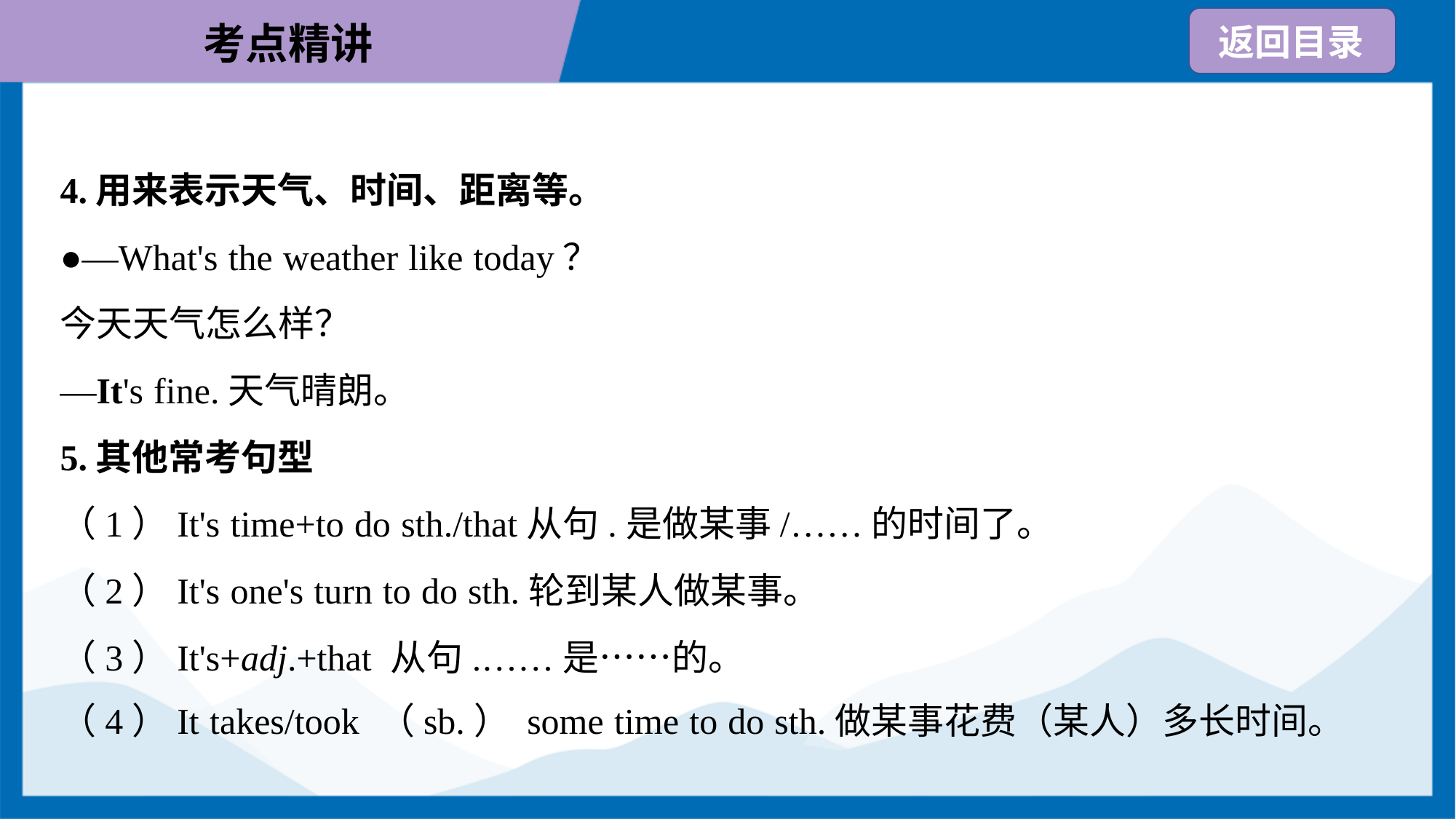

4.用来表示天气、时间、距离等。
●—What's the weather like today？
今天天气怎么样？
—It's fine.天气晴朗。
5.其他常考句型
（1）It's time+to do sth./that从句.是做某事/……的时间了。
（2）It's one's turn to do sth.轮到某人做某事。
（3）It's+adj.+that 从句.……是……的。
（4）It takes/took （sb.） some time to do sth.做某事花费（某人）多长时间。